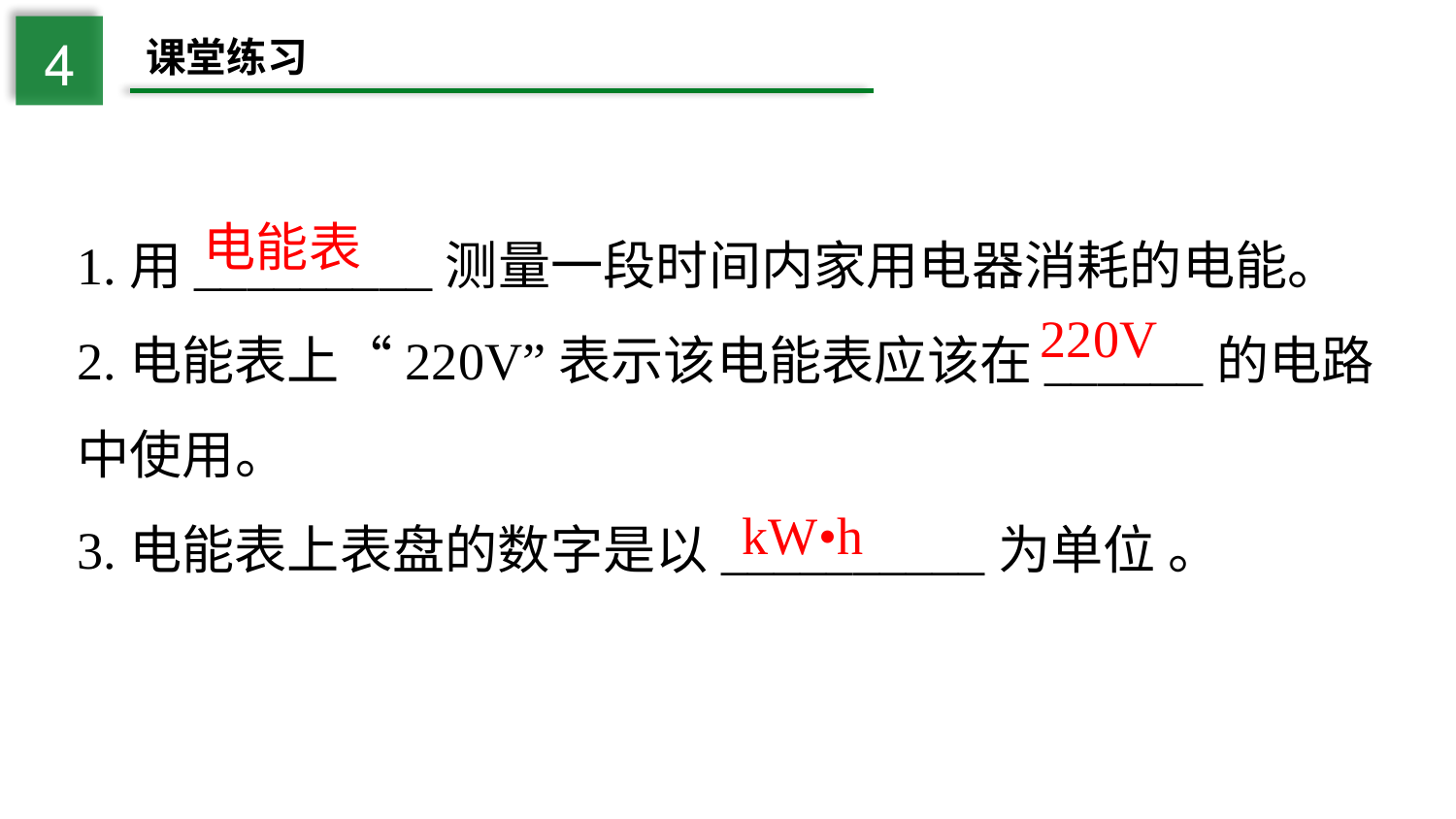

4
课堂练习
1.用_________测量一段时间内家用电器消耗的电能。
2.电能表上“220V”表示该电能表应该在______的电路中使用。
3.电能表上表盘的数字是以__________为单位 。
电能表
220V
kW•h